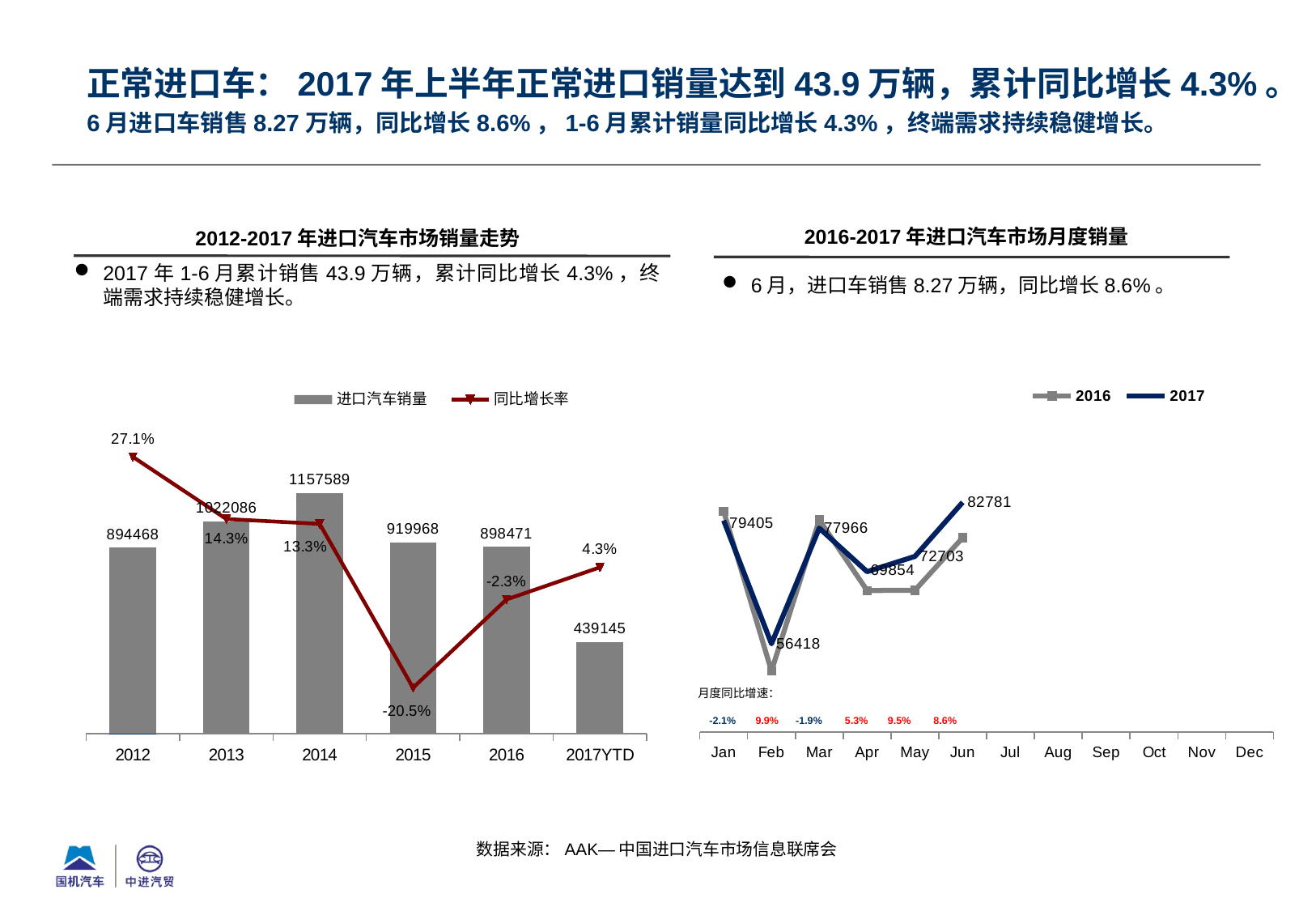

正常进口车：2017年上半年正常进口销量达到43.9万辆，累计同比增长4.3%。
# 6月进口车销售8.27万辆，同比增长8.6%，1-6月累计销量同比增长4.3%，终端需求持续稳健增长。
2012-2017年进口汽车市场销量走势
2016-2017年进口汽车市场月度销量
2017年1-6月累计销售43.9万辆，累计同比增长4.3%，终端需求持续稳健增长。

6月，进口车销售8.27万辆，同比增长8.6%。

### Chart

| Category | 2016 | 2017 |
|---|---|---|
| Jan | 81118.0 | 79405.0 |
| Feb | 51348.0 | 56418.0 |
| Mar | 79502.0 | 77966.0 |
| Apr | 66354.0 | 69854.0 |
| May | 66396.0 | 72703.0 |
| Jun | 76194.0 | 82781.0 |
| Jul | None | None |
| Aug | None | None |
| Sep | None | None |
| Oct | None | None |
| Nov | None | None |
| Dec | None | None |

[unsupported chart]

月度同比增速：

    -2.1%       9.9%      -1.9%        5.3%       9.5%        8.6%
数据来源：AAK—中国进口汽车市场信息联席会